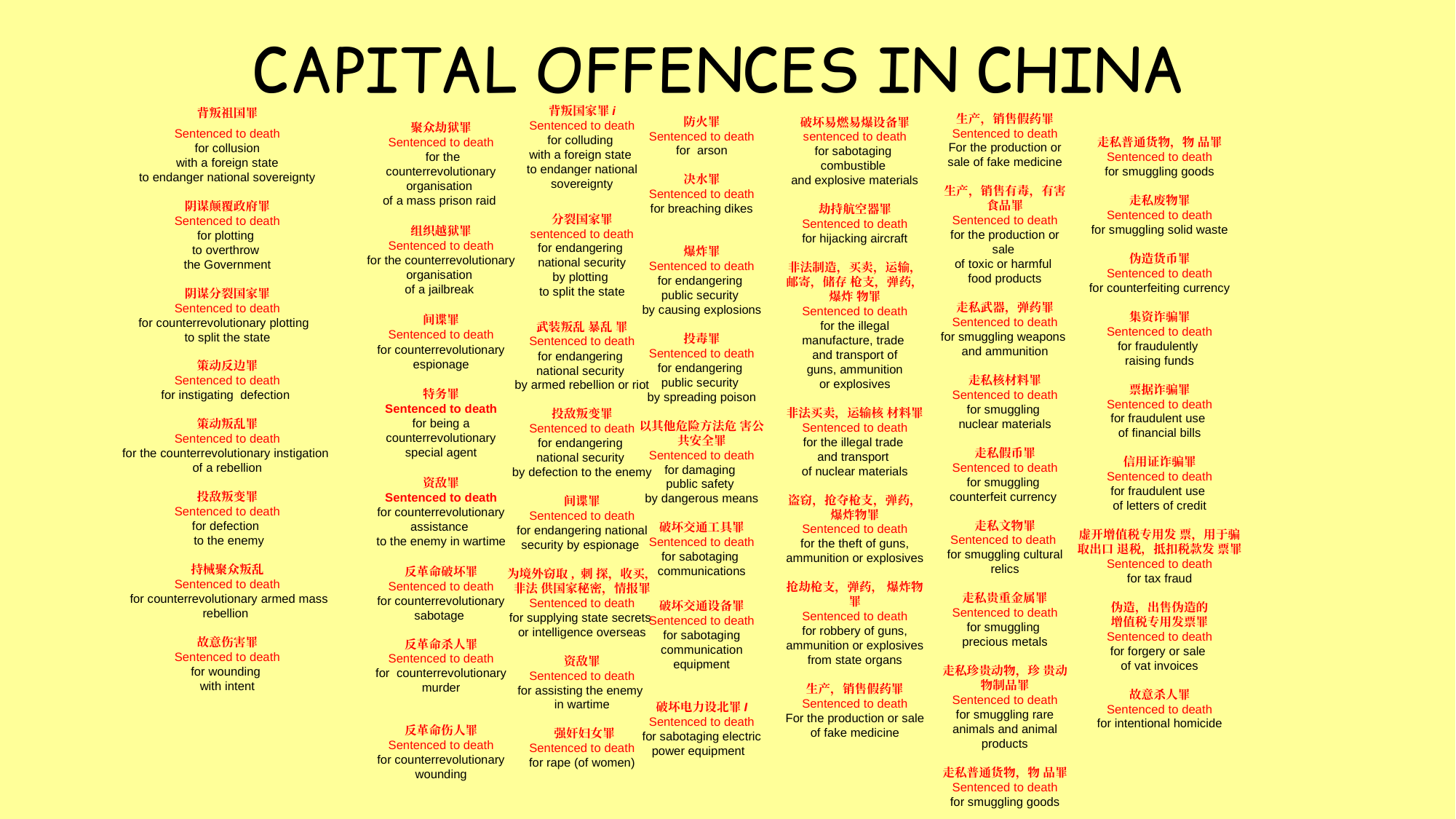

CAPITAL OFFENCES IN CHINA

生产，销售假药罪
Sentenced to death
For the production or sale of fake medicine

生产，销售有毒，有害食品罪
Sentenced to death
for the production or sale
of toxic or harmful
food products

走私武器，弹药罪
Sentenced to death
for smuggling weapons
and ammunition

走私核材料罪
Sentenced to death
for smuggling
nuclear materials

走私假币罪
Sentenced to death
for smuggling
counterfeit currency

走私文物罪
Sentenced to death
for smuggling cultural relics

走私贵重金属罪
Sentenced to death
for smuggling
precious metals

走私珍贵动物，珍 贵动物制品罪
Sentenced to death
for smuggling rare animals and animal products

走私普通货物，物 品罪
Sentenced to death
for smuggling goods

背叛国家罪i
Sentenced to death
for colluding
with a foreign state
to endanger national sovereignty

分裂国家罪
sentenced to death
for endangering
national security
by plotting
to split the state

武装叛乱 暴乱 罪
Sentenced to death
for endangering
national security
by armed rebellion or riot

投敌叛变罪
Sentenced to death
for endangering
national security
by defection to the enemy

间谍罪
Sentenced to death
for endangering national security by espionage

为境外窃取, 刺 探，收买，非法 供国家秘密，情报罪
Sentenced to death
for supplying state secrets
or intelligence overseas

资敌罪
Sentenced to death
for assisting the enemy
in wartime

 强奸妇女罪
Sentenced to death
for rape (of women)

背叛祖国罪
Sentenced to death
for collusion
with a foreign state
to endanger national sovereignty

阴谋颠覆政府罪
Sentenced to death
for plotting
to overthrow
the Government

阴谋分裂国家罪
Sentenced to death
for counterrevolutionary plotting
to split the state

策动反边罪
Sentenced to death
for instigating  defection

策动叛乱罪
Sentenced to death
for the counterrevolutionary instigation
of a rebellion

投敌叛变罪
Sentenced to death
for defection
 to the enemy

持械聚众叛乱
Sentenced to death
 for counterrevolutionary armed mass rebellion

故意伤害罪
Sentenced to death
for wounding
with intent

防火罪
Sentenced to death
for  arson

决水罪
Sentenced to death
for breaching dikes

爆炸罪
Sentenced to death
for endangering
public security
by causing explosions

投毒罪
Sentenced to death
for endangering
public security
by spreading poison

以其他危险方法危 害公共安全罪
Sentenced to death
for damaging
public safety
by dangerous means

破坏交通工具罪
Sentenced to death
for sabotaging  communications

破坏交通设备罪
Sentenced to death
for sabotaging communication equipment

破坏电力设北罪I
Sentenced to death
for sabotaging electric power equipment
破坏易燃易爆设备罪
sentenced to death
for sabotaging  combustible
and explosive materials

劫持航空器罪
Sentenced to death
for hijacking aircraft

非法制造，买卖，运输，邮寄，储存 枪支，弹药，爆炸 物罪
Sentenced to death
for the illegal manufacture, trade
and transport of
 guns, ammunition
or explosives

非法买卖，运输核 材料罪
Sentenced to death
for the illegal trade
and transport
of nuclear materials

盗窃，抢夺枪支，弹药，爆炸物罪
Sentenced to death
for the theft of guns, ammunition or explosives

抢劫枪支，弹药， 爆炸物罪
Sentenced to death
for robbery of guns, ammunition or explosives from state organs

生产，销售假药罪
Sentenced to death
For the production or sale of fake medicine

聚众劫狱罪
Sentenced to death
 for the counterrevolutionary organisation
of a mass prison raid

组织越狱罪
Sentenced to death
for the counterrevolutionary organisation
of a jailbreak

间谍罪
Sentenced to death
for counterrevolutionary espionage

特务罪
Sentenced to death
for being a counterrevolutionary special agent

资敌罪
Sentenced to death
for counterrevolutionary assistance
to the enemy in wartime

反革命破坏罪
Sentenced to death
for counterrevolutionary sabotage

反革命杀人罪
Sentenced to death
for  counterrevolutionary murder

反革命伤人罪
Sentenced to death
for counterrevolutionary wounding

走私普通货物，物 品罪
Sentenced to death
for smuggling goods

走私废物罪
Sentenced to death
for smuggling solid waste

伪造货币罪
Sentenced to death
for counterfeiting currency

集资诈骗罪
Sentenced to death
for fraudulently
raising funds

票据诈骗罪
Sentenced to death
for fraudulent use
of financial bills

信用证诈骗罪
Sentenced to death
for fraudulent use
of letters of credit

虚开增值税专用发 票，用于骗取出口 退税，抵扣税款发 票罪
Sentenced to death
for tax fraud

伪造，出售伪造的
增值税专用发票罪
Sentenced to death
for forgery or sale
of vat invoices

故意杀人罪
Sentenced to death
for intentional homicide